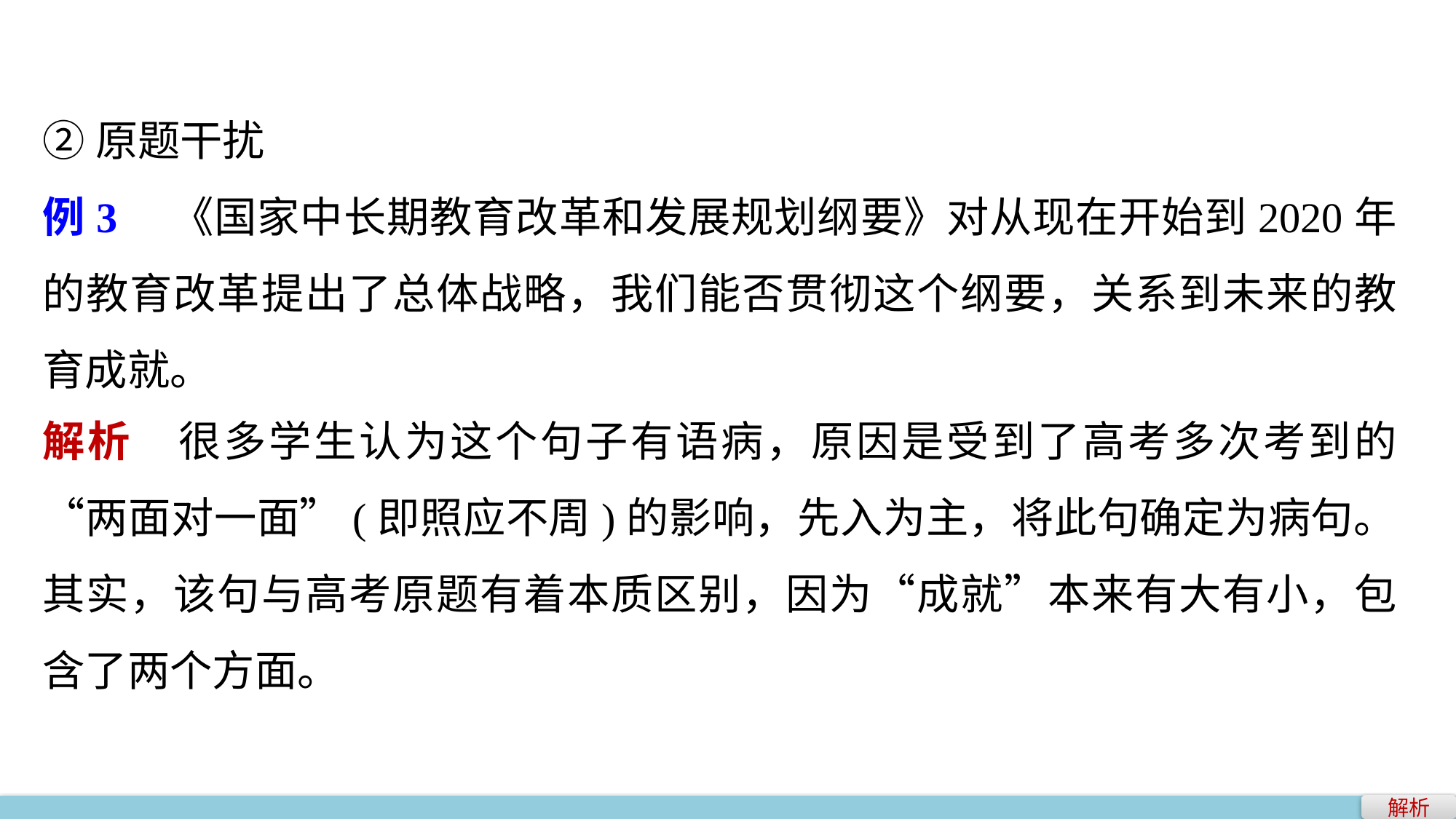

②原题干扰
例3　《国家中长期教育改革和发展规划纲要》对从现在开始到2020年的教育改革提出了总体战略，我们能否贯彻这个纲要，关系到未来的教育成就。
解析　很多学生认为这个句子有语病，原因是受到了高考多次考到的“两面对一面”(即照应不周)的影响，先入为主，将此句确定为病句。其实，该句与高考原题有着本质区别，因为“成就”本来有大有小，包含了两个方面。
解析